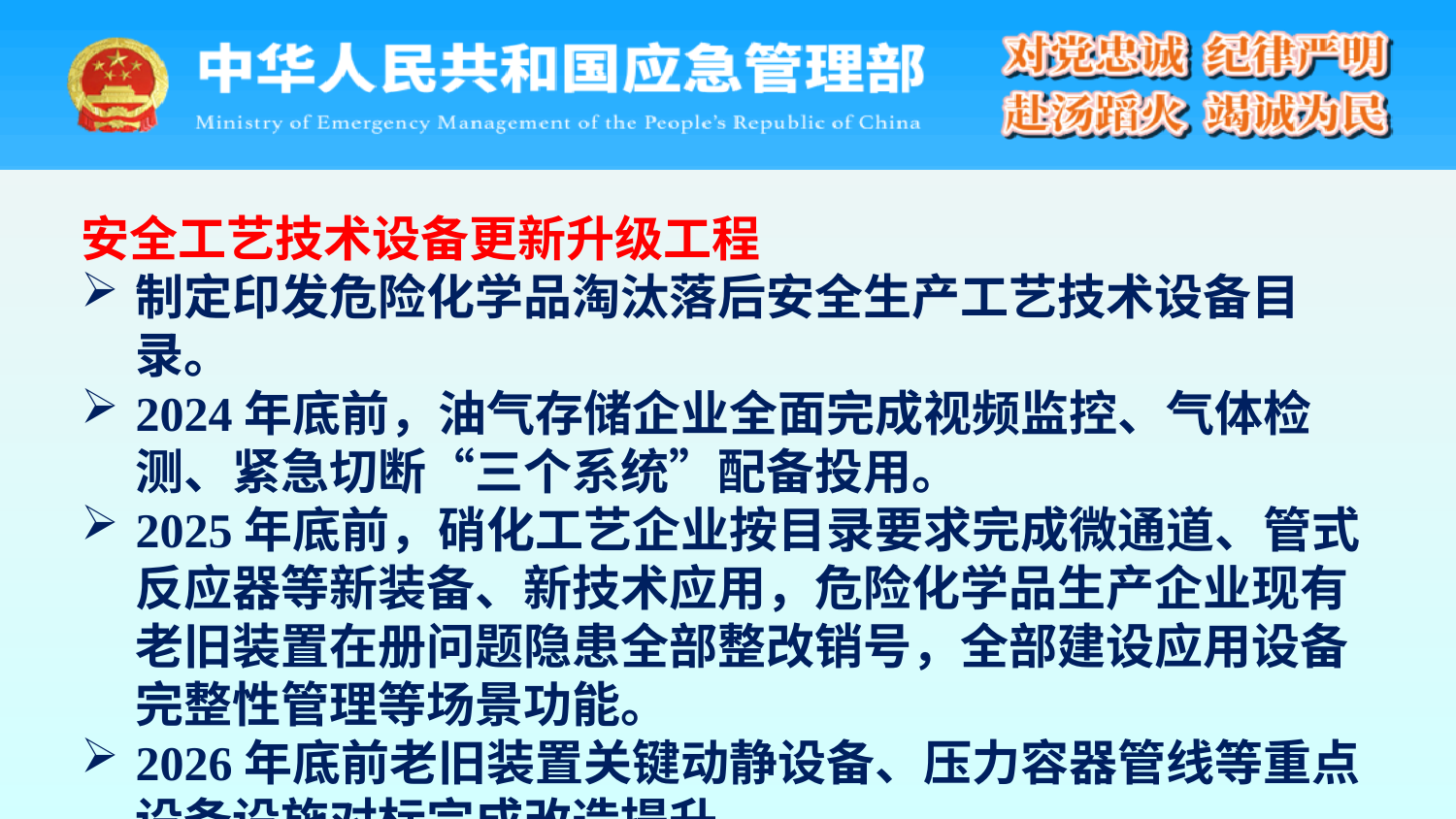

安全工艺技术设备更新升级工程
制定印发危险化学品淘汰落后安全生产工艺技术设备目录。
2024年底前，油气存储企业全面完成视频监控、气体检测、紧急切断“三个系统”配备投用。
2025年底前，硝化工艺企业按目录要求完成微通道、管式反应器等新装备、新技术应用，危险化学品生产企业现有老旧装置在册问题隐患全部整改销号，全部建设应用设备完整性管理等场景功能。
2026年底前老旧装置关键动静设备、压力容器管线等重点设备设施对标完成改造提升。
60